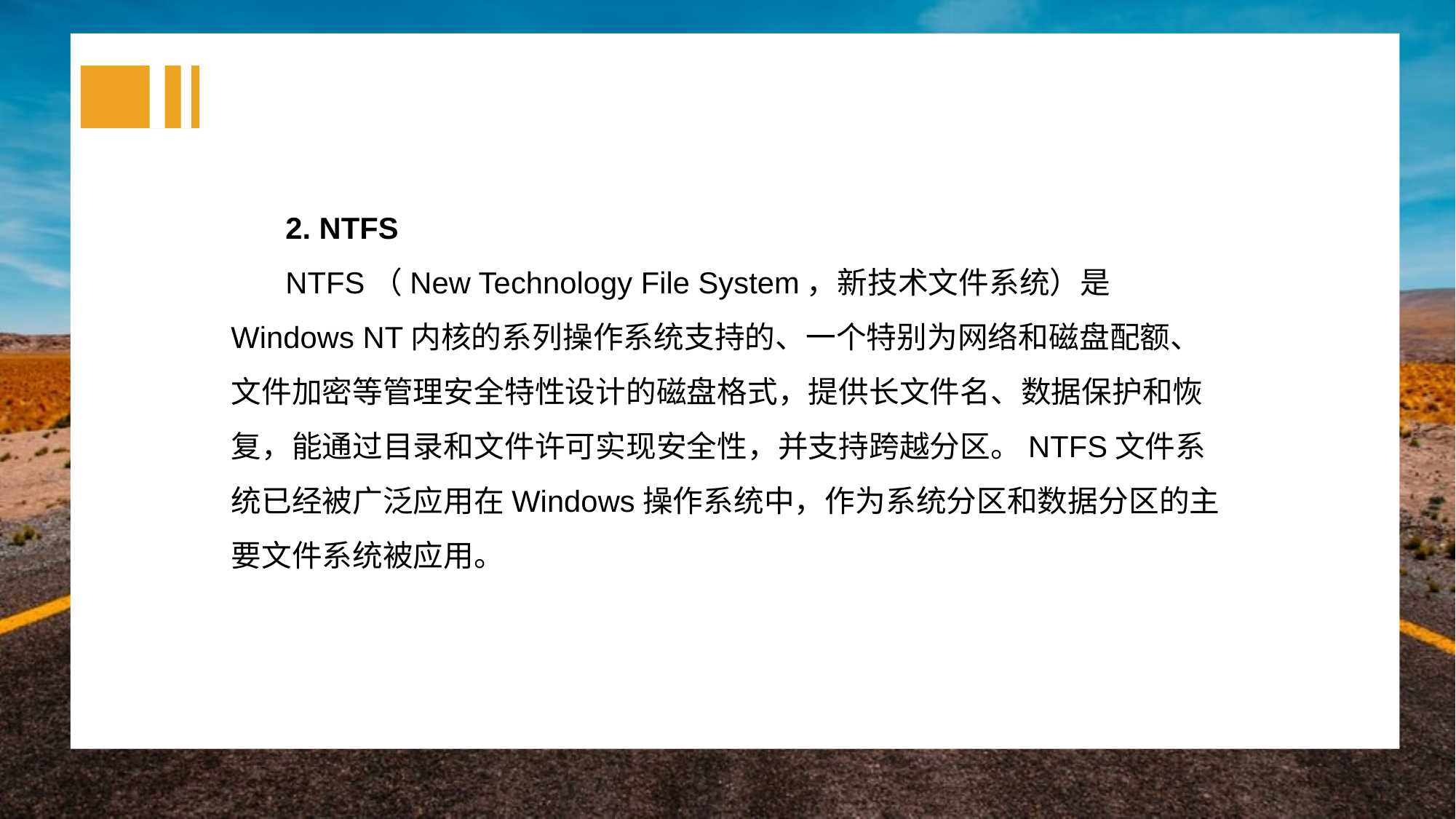

2. NTFS
NTFS（New Technology File System，新技术文件系统）是Windows NT内核的系列操作系统支持的、一个特别为网络和磁盘配额、文件加密等管理安全特性设计的磁盘格式，提供长文件名、数据保护和恢复，能通过目录和文件许可实现安全性，并支持跨越分区。NTFS文件系统已经被广泛应用在Windows操作系统中，作为系统分区和数据分区的主要文件系统被应用。